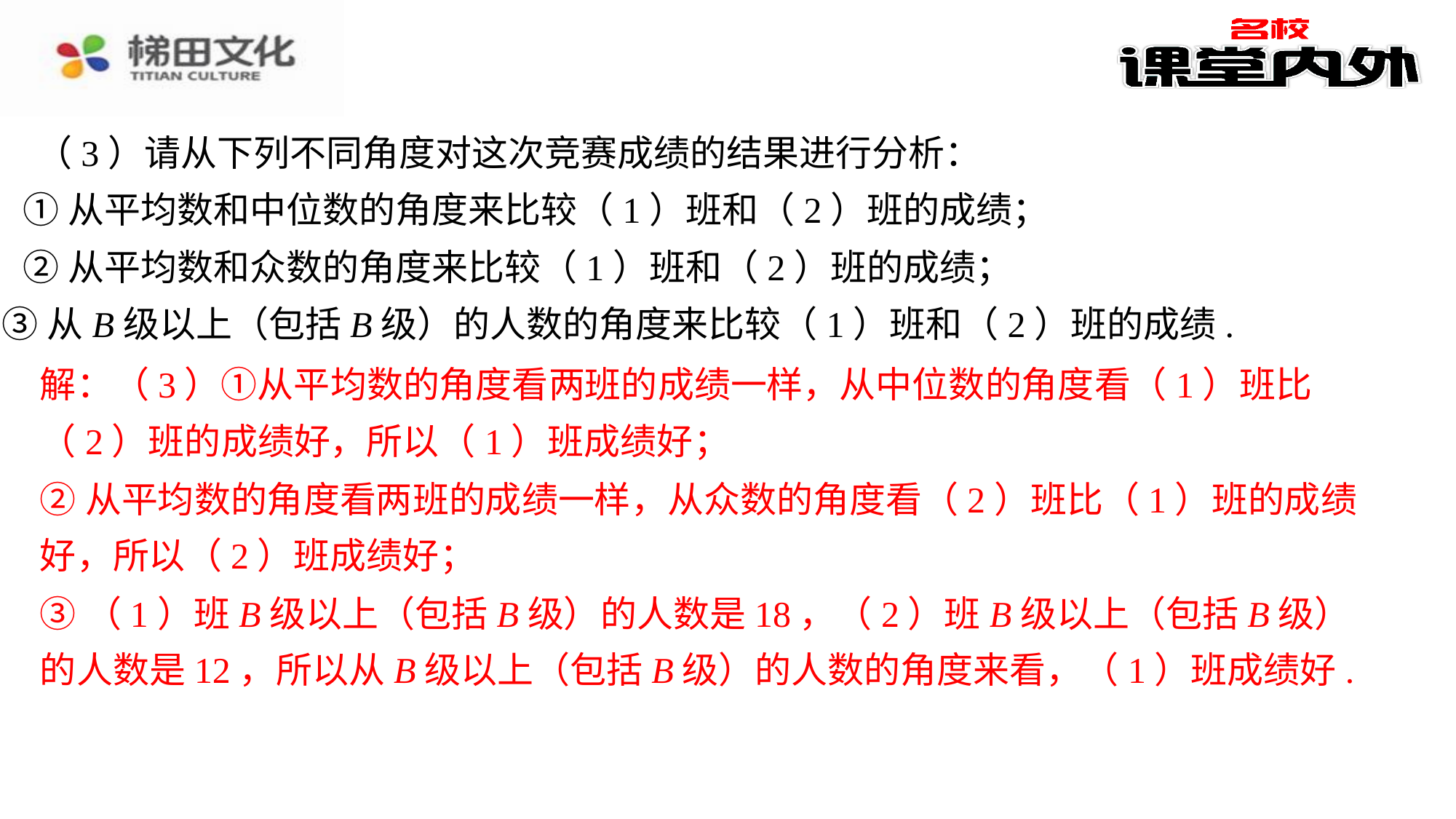

（3）请从下列不同角度对这次竞赛成绩的结果进行分析：
①从平均数和中位数的角度来比较（1）班和（2）班的成绩；
②从平均数和众数的角度来比较（1）班和（2）班的成绩；
③从B级以上（包括B级）的人数的角度来比较（1）班和（2）班的成绩.
解：（3）①从平均数的角度看两班的成绩一样，从中位数的角度看（1）班比（2）班的成绩好，所以（1）班成绩好；
②从平均数的角度看两班的成绩一样，从众数的角度看（2）班比（1）班的成绩好，所以（2）班成绩好；
③（1）班B级以上（包括B级）的人数是18，（2）班B级以上（包括B级）的人数是12，所以从B级以上（包括B级）的人数的角度来看，（1）班成绩好.